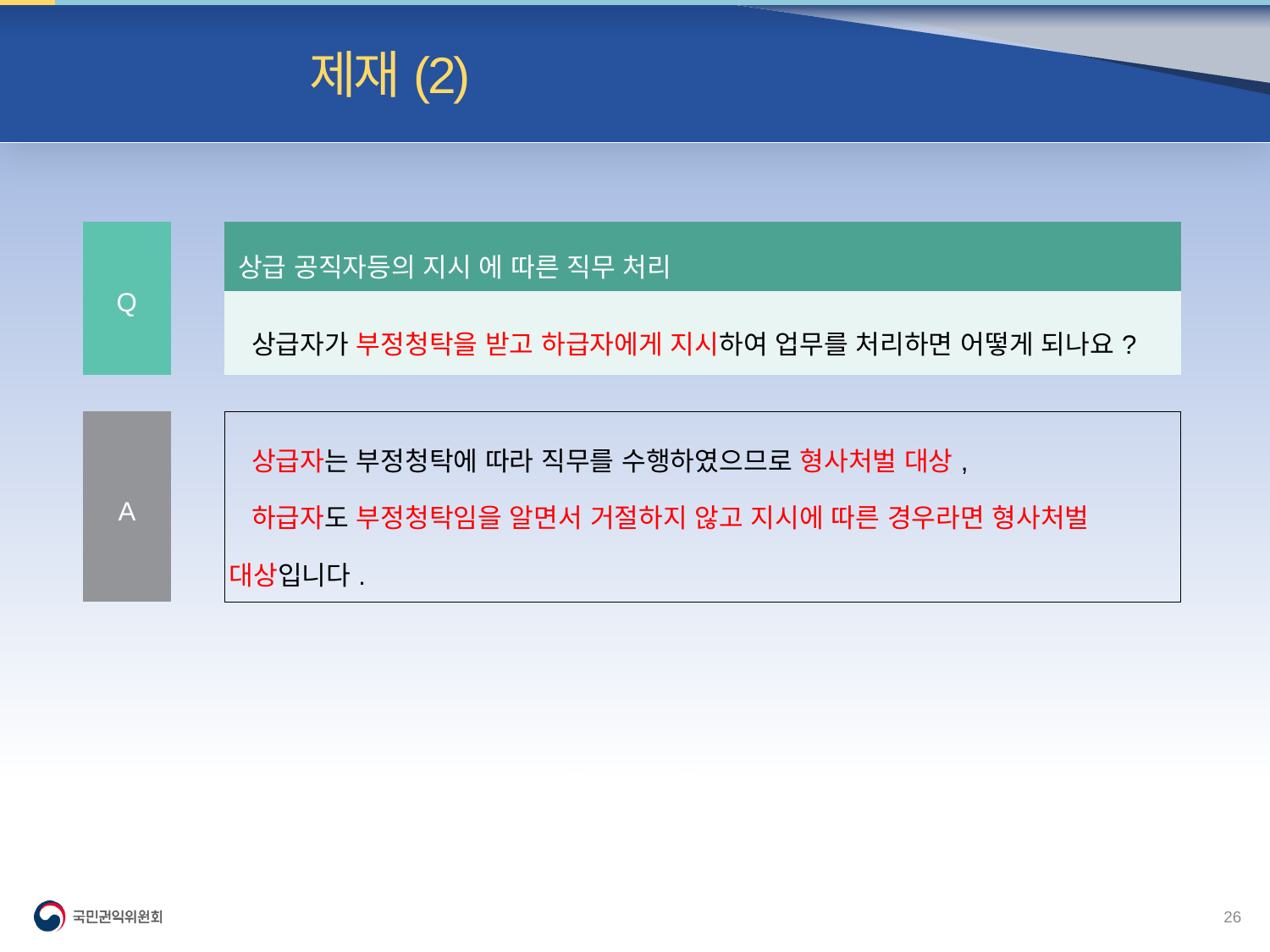

빈발 질의|  제재(2)

| Q |  | 상급 공직자등의 지시 에 따른 직무 처리 |
| --- | --- | --- |
|  |  | 상급자가 부정청탁을 받고 하급자에게 지시하여 업무를 처리하면 어떻게 되나요? |
|  |  |  |
| A |  | 상급자는 부정청탁에 따라 직무를 수행하였으므로 형사처벌 대상, 하급자도 부정청탁임을 알면서 거절하지 않고 지시에 따른 경우라면 형사처벌 대상입니다. |

26